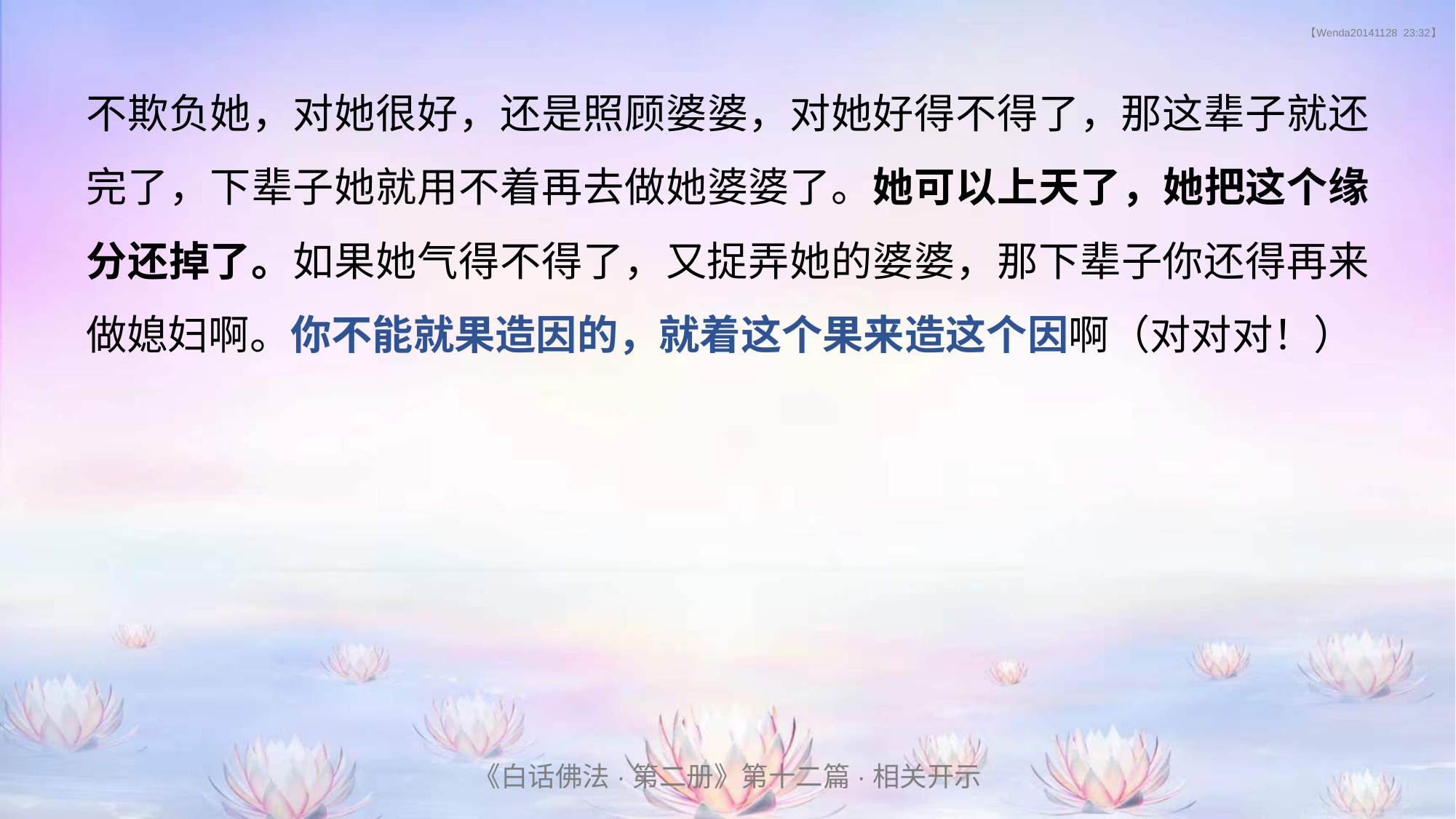

# 【Wenda20141128  23:32】
不欺负她，对她很好，还是照顾婆婆，对她好得不得了，那这辈子就还完了，下辈子她就用不着再去做她婆婆了。她可以上天了，她把这个缘分还掉了。如果她气得不得了，又捉弄她的婆婆，那下辈子你还得再来做媳妇啊。你不能就果造因的，就着这个果来造这个因啊（对对对！）

《白话佛法·第二册》第十二篇·相关开示